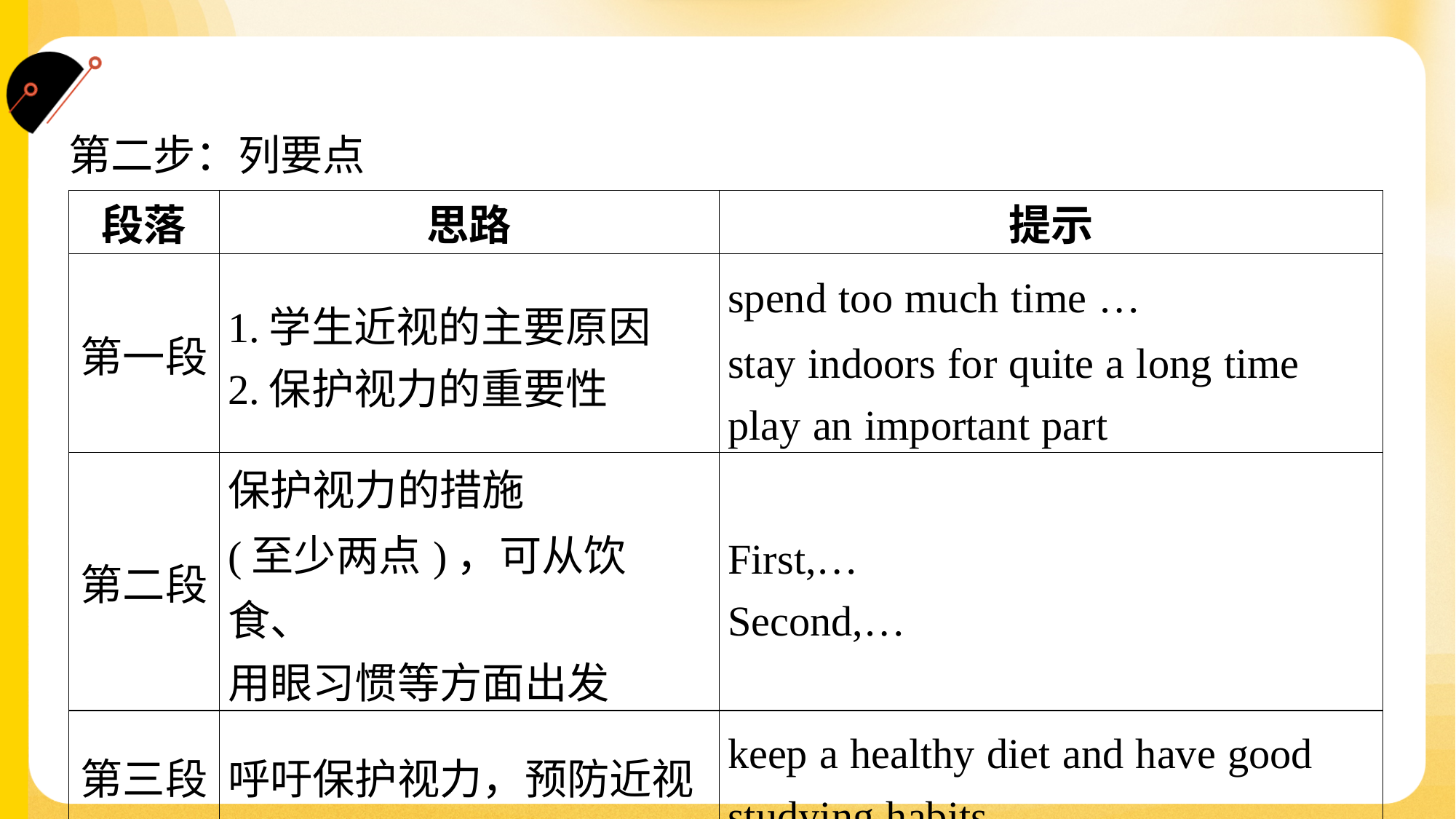

第二步：列要点
| 段落 | 思路 | 提示 |
| --- | --- | --- |
| 第一段 | 1.学生近视的主要原因 2.保护视力的重要性 | spend too much time … stay indoors for quite a long time play an important part |
| 第二段 | 保护视力的措施 (至少两点)，可从饮食、 用眼习惯等方面出发 | First,… Second,… |
| 第三段 | 呼吁保护视力，预防近视 | keep a healthy diet and have good studying habits |